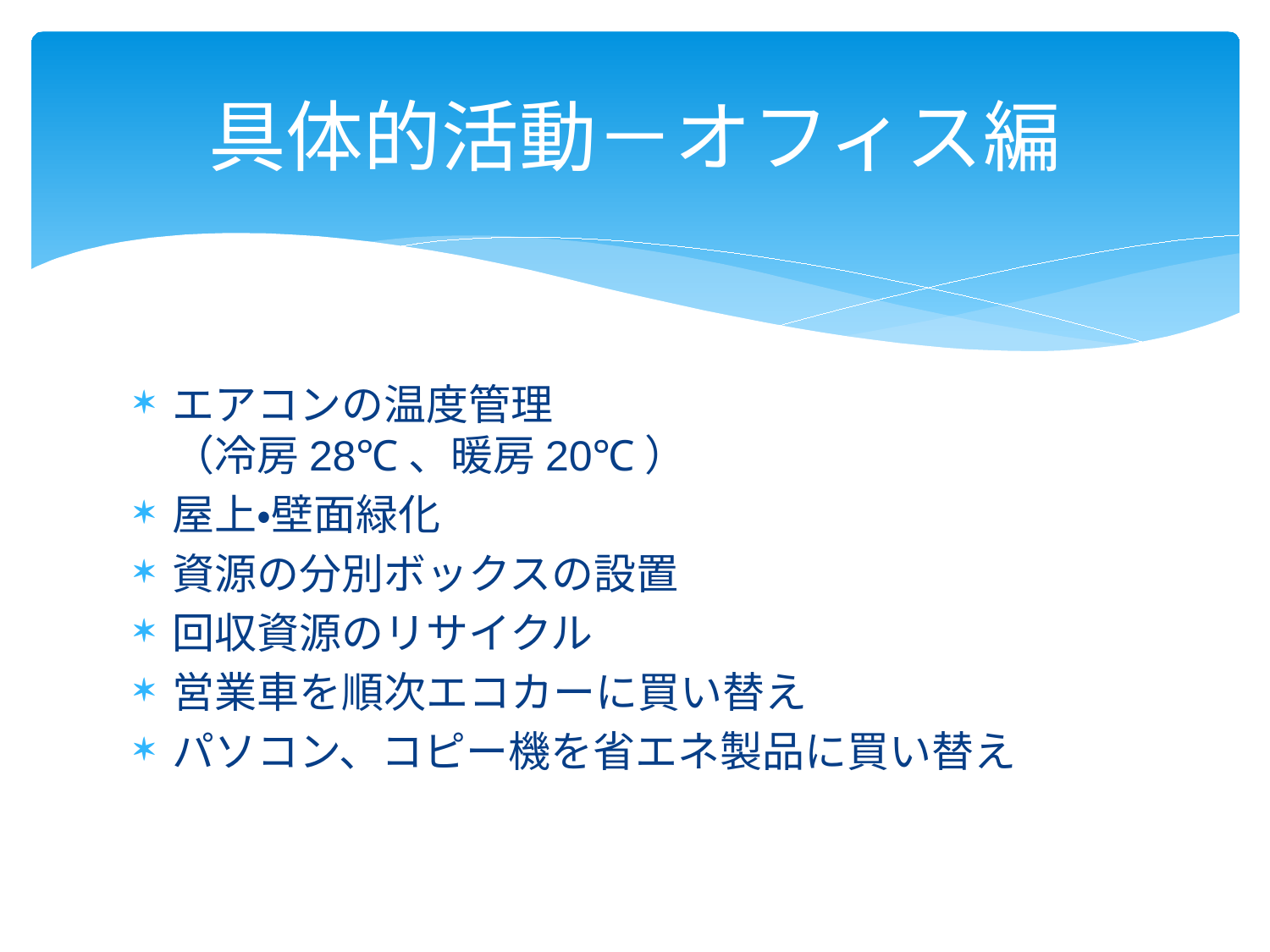

# 具体的活動－オフィス編
エアコンの温度管理
（冷房28℃、暖房20℃）
屋上・壁面緑化
資源の分別ボックスの設置
回収資源のリサイクル
営業車を順次エコカーに買い替え
パソコン、コピー機を省エネ製品に買い替え